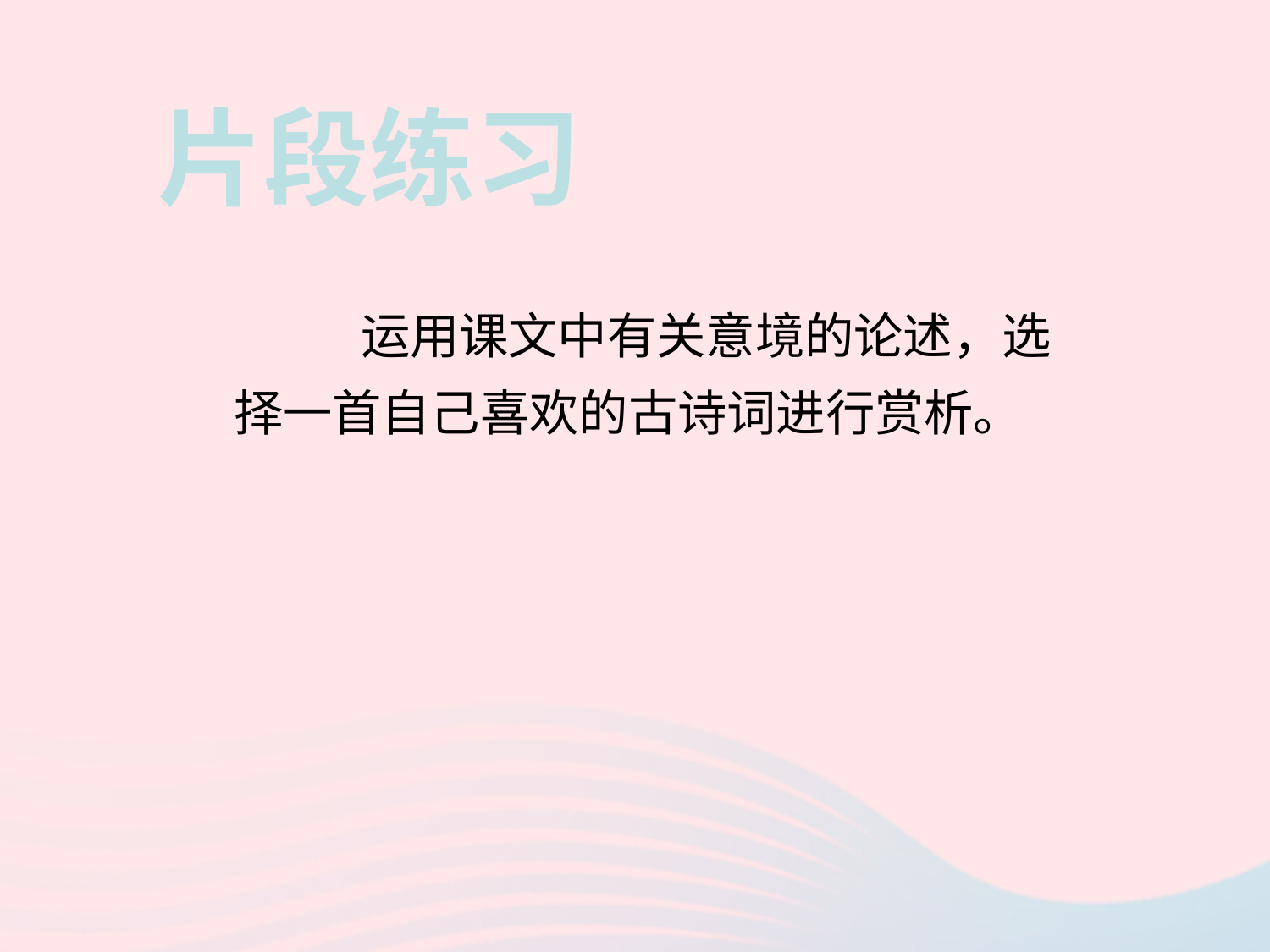

片段练习
	运用课文中有关意境的论述，选择一首自己喜欢的古诗词进行赏析。